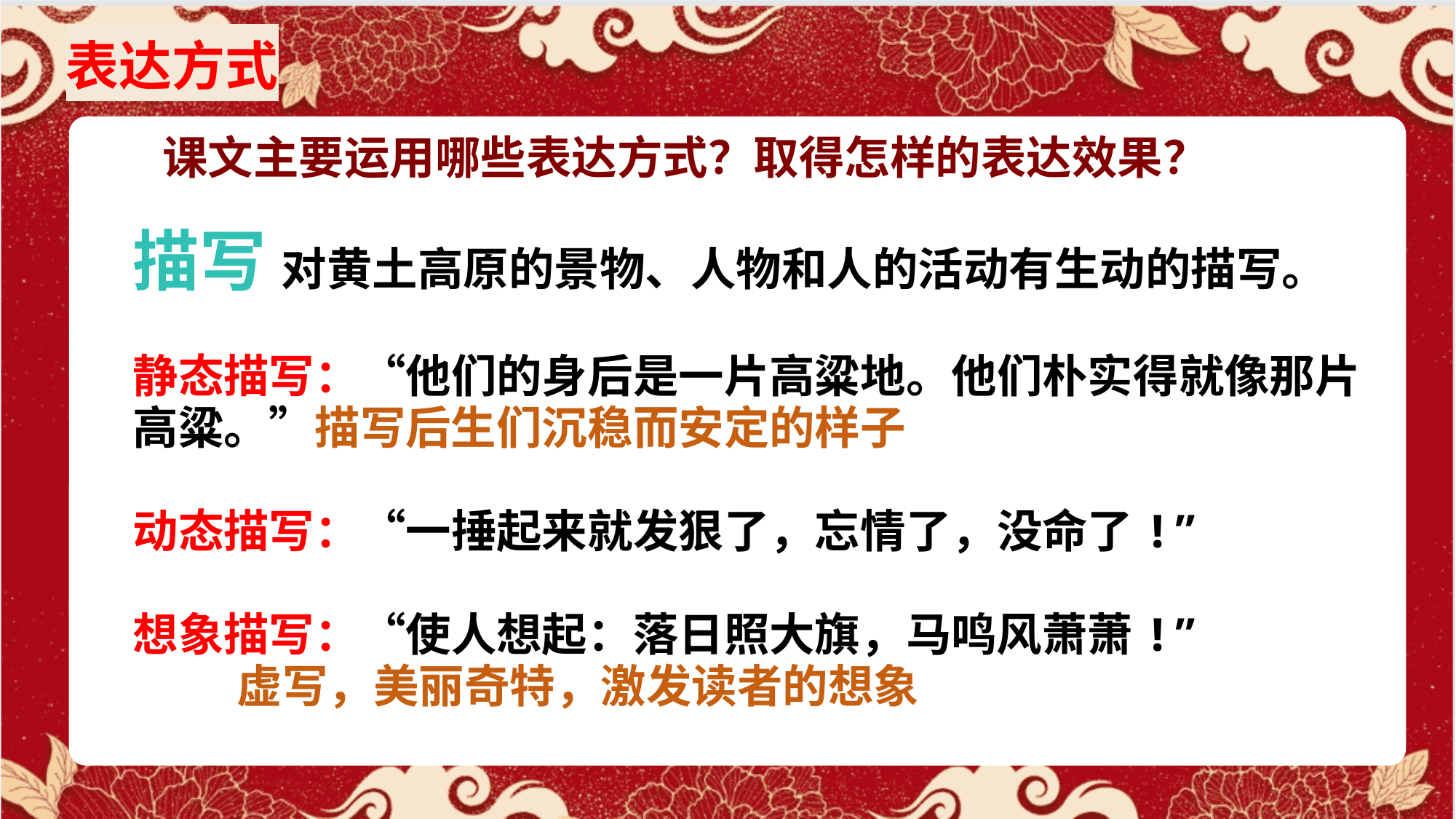

表达方式

课文主要运用哪些表达方式？取得怎样的表达效果？
描写 对黄土高原的景物、人物和人的活动有生动的描写。

静态描写：“他们的身后是一片高粱地。他们朴实得就像那片高粱。”描写后生们沉稳而安定的样子

动态描写：“一捶起来就发狠了，忘情了，没命了!”

想象描写：“使人想起：落日照大旗，马鸣风萧萧!”
         虚写，美丽奇特，激发读者的想象